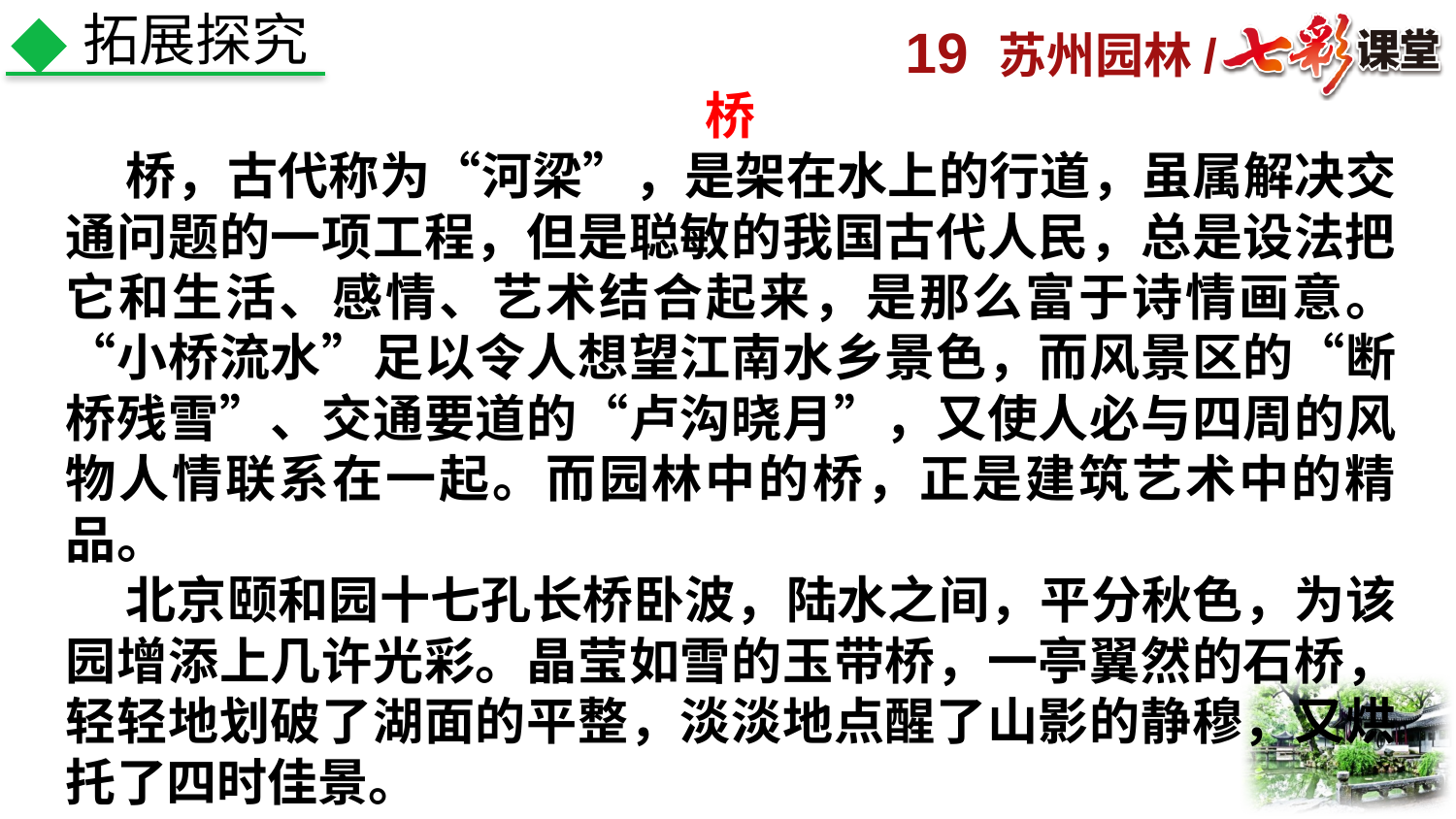

拓展探究

桥
    桥，古代称为“河梁”，是架在水上的行道，虽属解决交通问题的一项工程，但是聪敏的我国古代人民，总是设法把它和生活、感情、艺术结合起来，是那么富于诗情画意。“小桥流水”足以令人想望江南水乡景色，而风景区的“断桥残雪”、交通要道的“卢沟晓月”，又使人必与四周的风物人情联系在一起。而园林中的桥，正是建筑艺术中的精品。
    北京颐和园十七孔长桥卧波，陆水之间，平分秋色，为该园增添上几许光彩。晶莹如雪的玉带桥，一亭翼然的石桥，轻轻地划破了湖面的平整，淡淡地点醒了山影的静穆，又烘托了四时佳景。